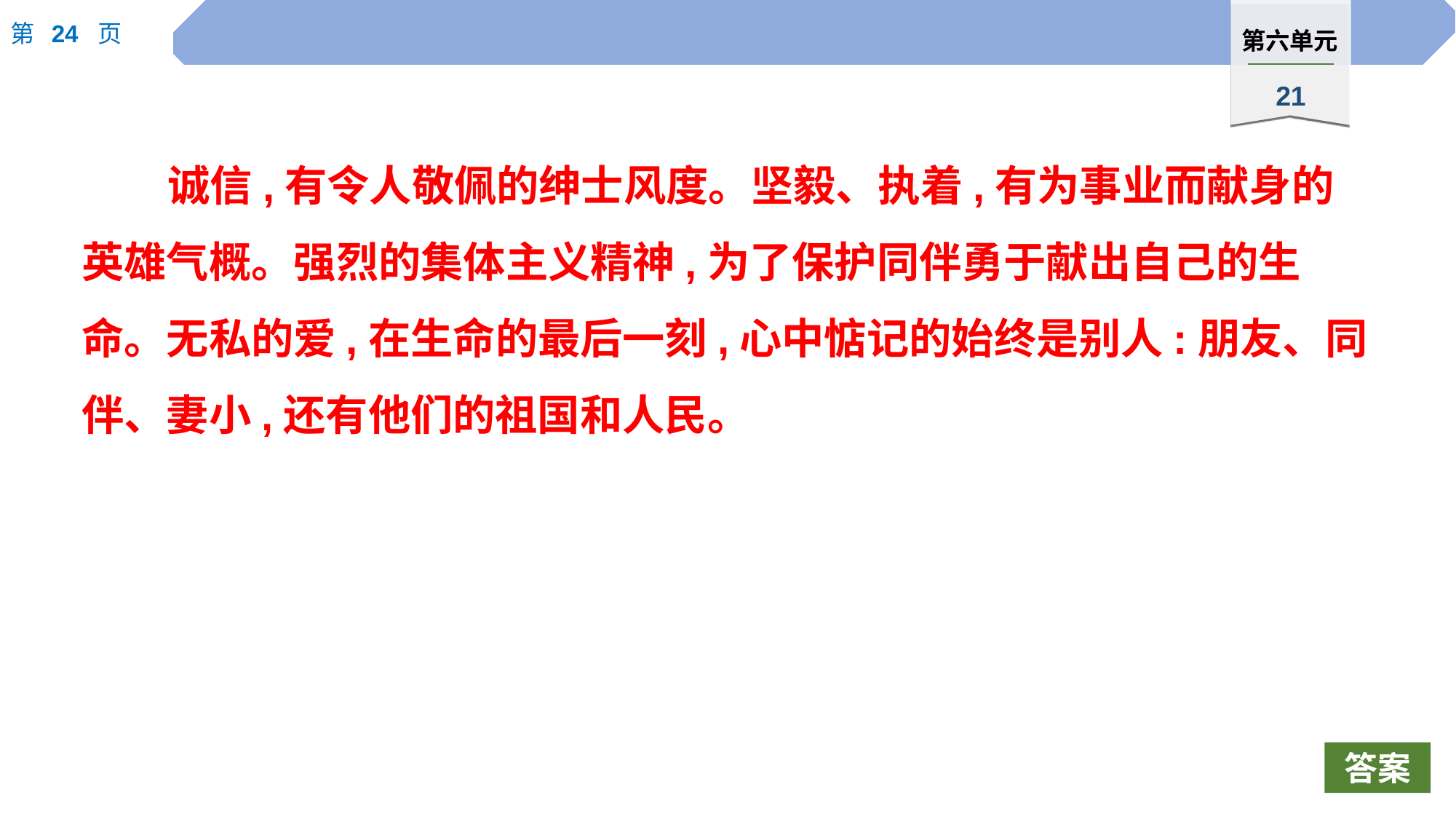

诚信,有令人敬佩的绅士风度。坚毅、执着,有为事业而献身的英雄气概。强烈的集体主义精神,为了保护同伴勇于献出自己的生命。无私的爱,在生命的最后一刻,心中惦记的始终是别人:朋友、同伴、妻小,还有他们的祖国和人民。
答案